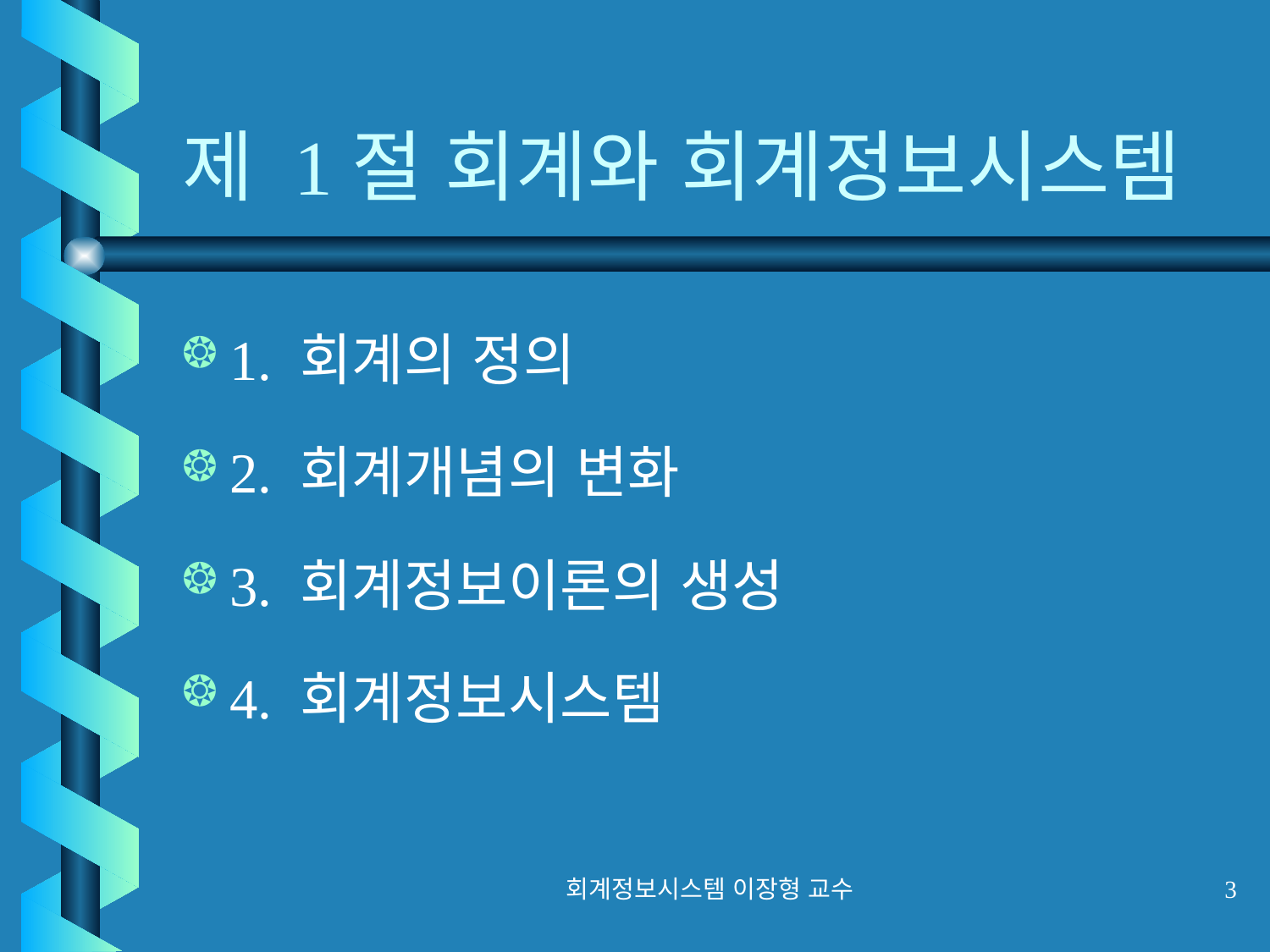

# 제 1절 회계와 회계정보시스템
1. 회계의 정의
2. 회계개념의 변화
3. 회계정보이론의 생성
4. 회계정보시스템
회계정보시스템 이장형 교수
3